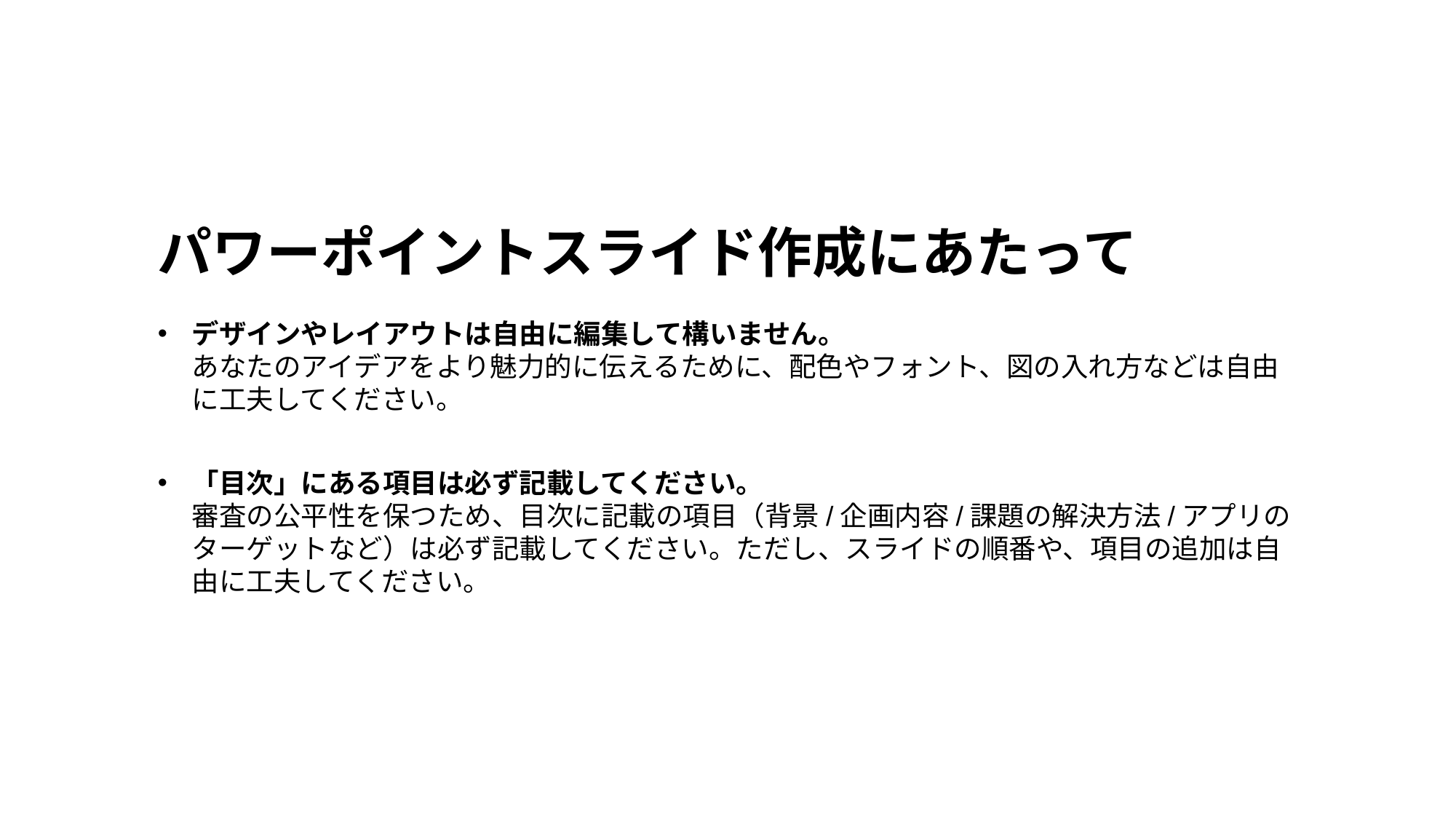

パワーポイントスライド作成にあたって

デザインやレイアウトは自由に編集して構いません。
あなたのアイデアをより魅力的に伝えるために、配色やフォント、図の入れ方などは自由に工夫してください。

「目次」にある項目は必ず記載してください。　
審査の公平性を保つため、目次に記載の項目（背景/企画内容/課題の解決方法/アプリのターゲットなど）は必ず記載してください。ただし、スライドの順番や、項目の追加は自由に工夫してください。